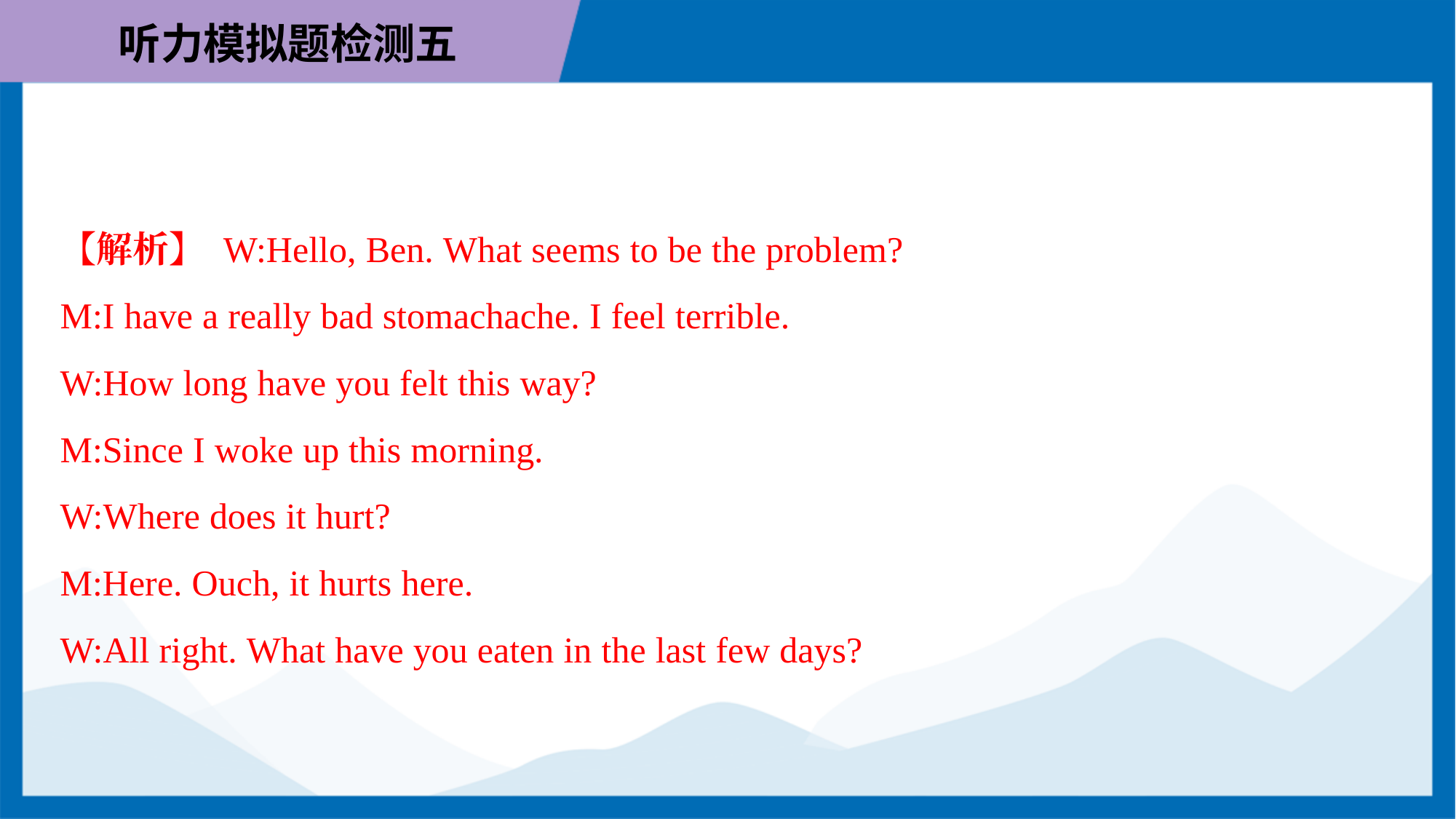

【解析】 W:Hello, Ben. What seems to be the problem?
M:I have a really bad stomachache. I feel terrible.
W:How long have you felt this way?
M:Since I woke up this morning.
W:Where does it hurt?
M:Here. Ouch, it hurts here.
W:All right. What have you eaten in the last few days?